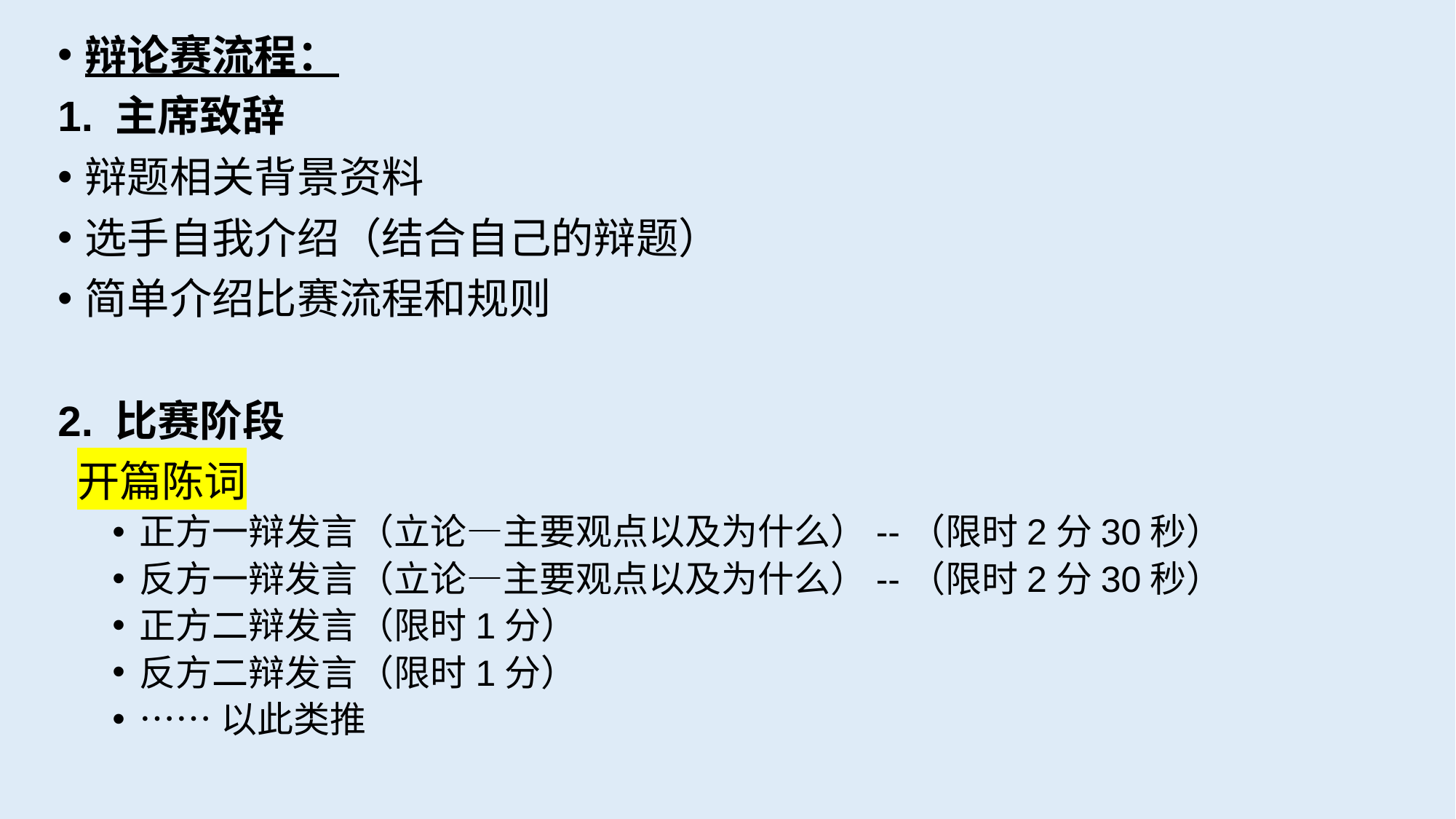

辩论赛流程：
1. 主席致辞
辩题相关背景资料
选手自我介绍（结合自己的辩题）
简单介绍比赛流程和规则

2. 比赛阶段
 开篇陈词
正方一辩发言（立论—主要观点以及为什么）--（限时2分30秒）
反方一辩发言（立论—主要观点以及为什么）--（限时2分30秒）
正方二辩发言（限时1分）
反方二辩发言（限时1分）
……以此类推